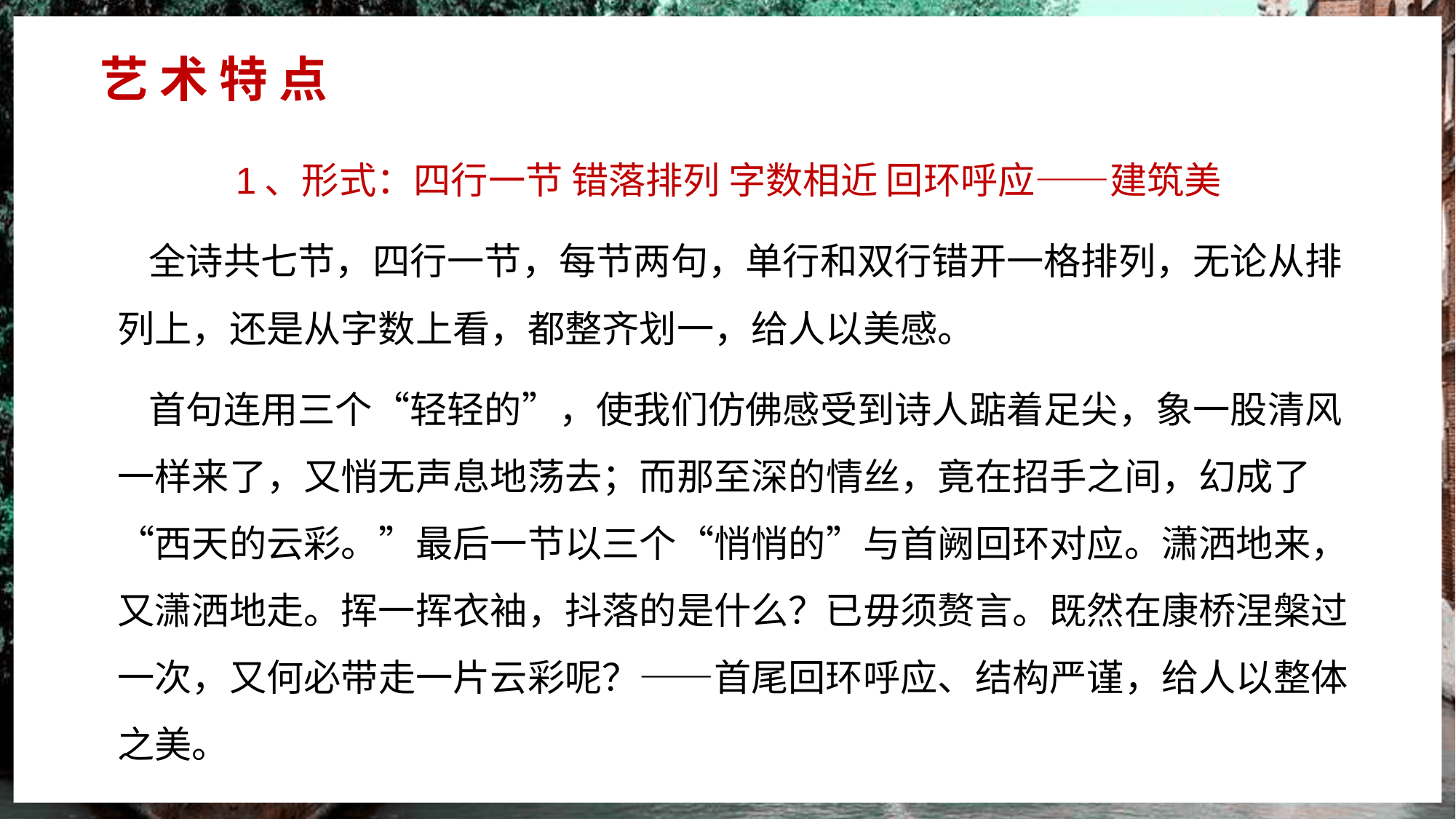

艺 术 特 点
              1、形式：四行一节 错落排列 字数相近 回环呼应——建筑美
      全诗共七节，四行一节，每节两句，单行和双行错开一格排列，无论从排列上，还是从字数上看，都整齐划一，给人以美感。
      首句连用三个“轻轻的”，使我们仿佛感受到诗人踮着足尖，象一股清风一样来了，又悄无声息地荡去；而那至深的情丝，竟在招手之间，幻成了“西天的云彩。”最后一节以三个“悄悄的”与首阙回环对应。潇洒地来，又潇洒地走。挥一挥衣袖，抖落的是什么？已毋须赘言。既然在康桥涅槃过一次，又何必带走一片云彩呢？——首尾回环呼应、结构严谨，给人以整体之美。